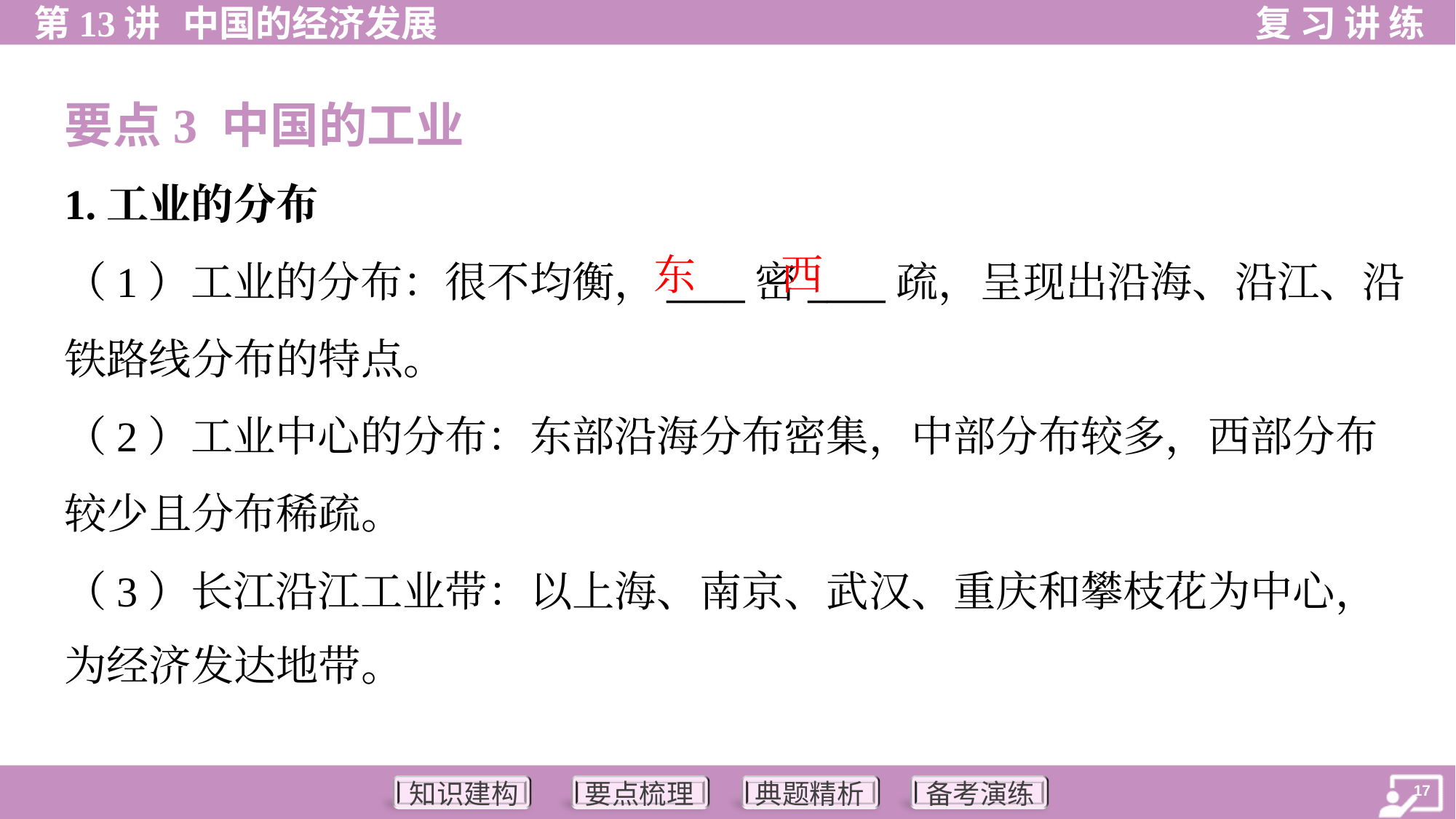

要点3 中国的工业
1.工业的分布
（1）工业的分布：很不均衡，____密____疏，呈现出沿海、沿江、沿
铁路线分布的特点。
（2）工业中心的分布：东部沿海分布密集，中部分布较多，西部分布
较少且分布稀疏。
（3）长江沿江工业带：以上海、南京、武汉、重庆和攀枝花为中心，
为经济发达地带。
东
西